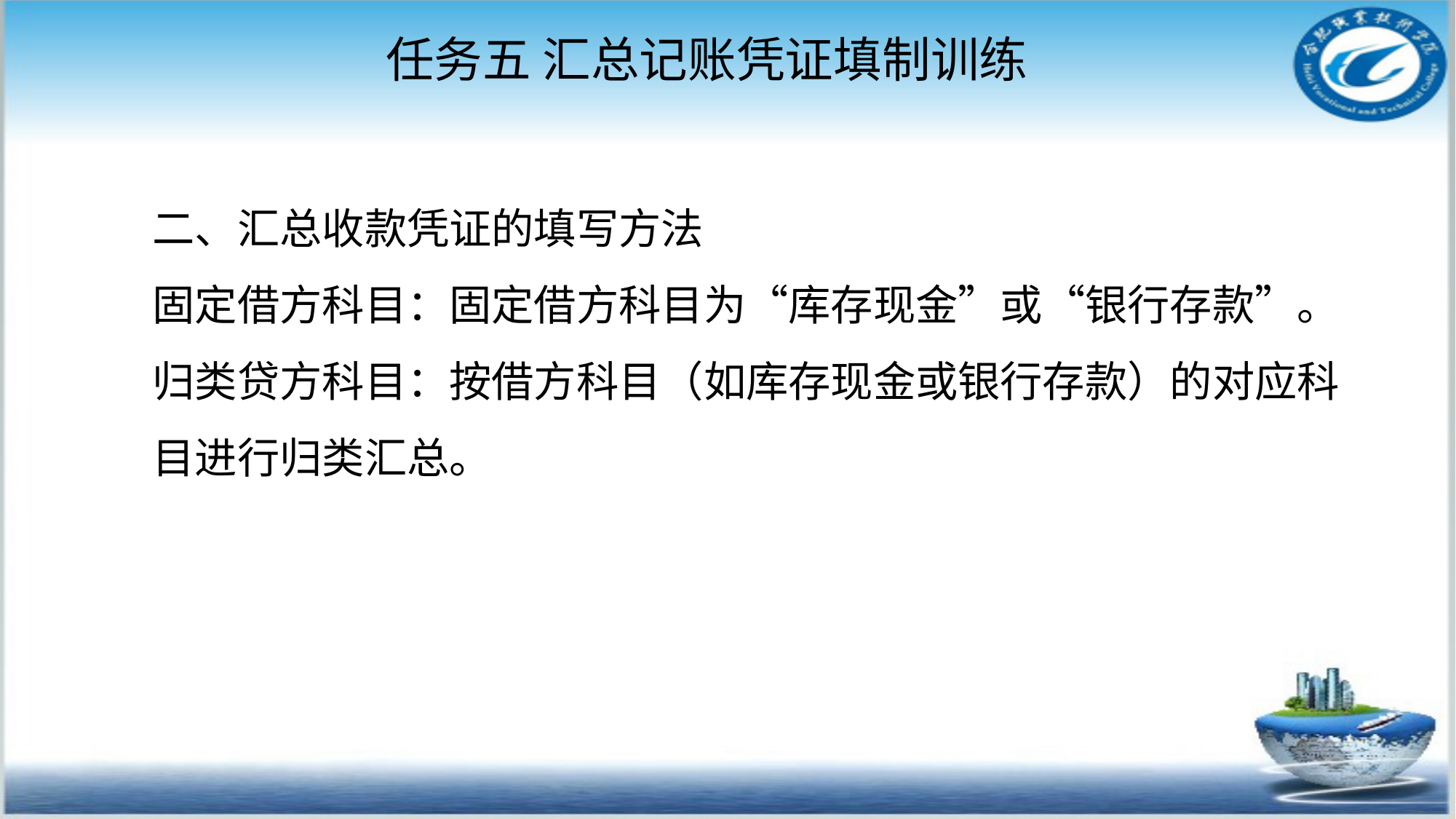

任务五 汇总记账凭证填制训练
二、汇总收款凭证的填写方法
固定借方科目：固定借方科目为“库存现金”或“银行存款”。
归类贷方科目：按借方科目（如库存现金或银行存款）的对应科目进行归类汇总。